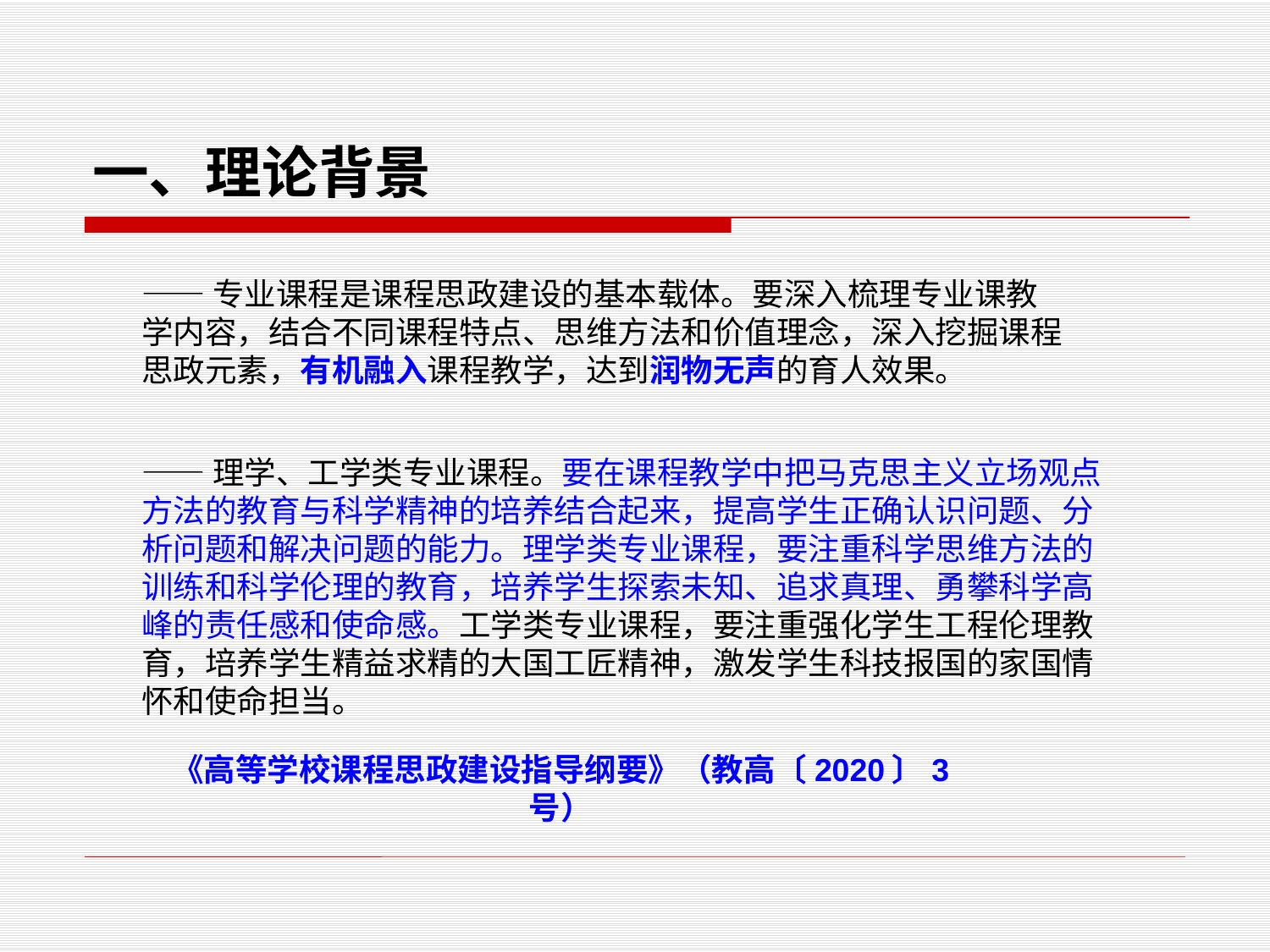

# 一、理论背景
——专业课程是课程思政建设的基本载体。要深入梳理专业课教学内容，结合不同课程特点、思维方法和价值理念，深入挖掘课程思政元素，有机融入课程教学，达到润物无声的育人效果。
——理学、工学类专业课程。要在课程教学中把马克思主义立场观点方法的教育与科学精神的培养结合起来，提高学生正确认识问题、分析问题和解决问题的能力。理学类专业课程，要注重科学思维方法的训练和科学伦理的教育，培养学生探索未知、追求真理、勇攀科学高峰的责任感和使命感。工学类专业课程，要注重强化学生工程伦理教育，培养学生精益求精的大国工匠精神，激发学生科技报国的家国情怀和使命担当。
《高等学校课程思政建设指导纲要》（教高〔2020〕3 号）